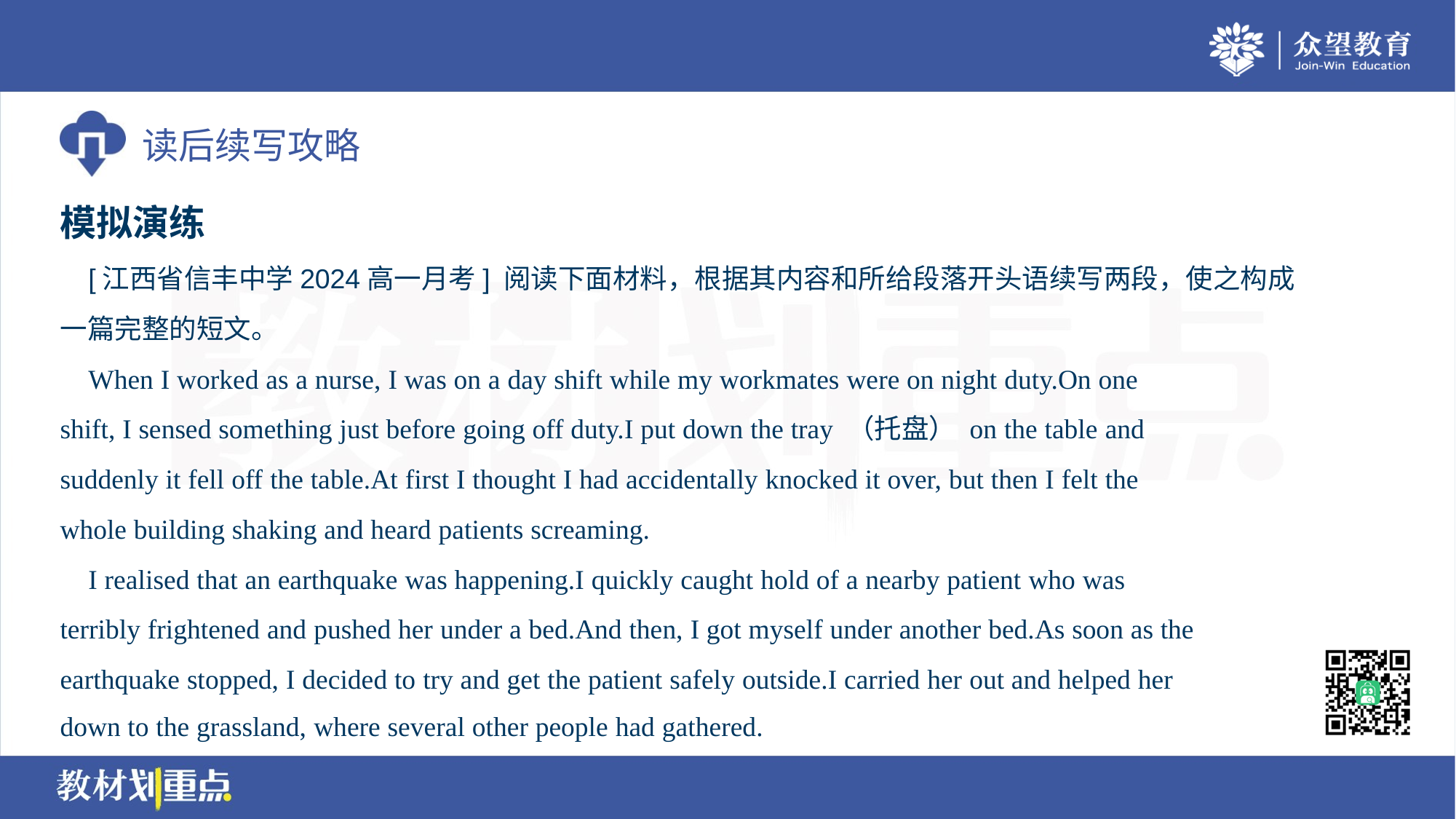

模拟演练
    [江西省信丰中学2024高一月考] 阅读下面材料，根据其内容和所给段落开头语续写两段，使之构成
一篇完整的短文。
    When I worked as a nurse, I was on a day shift while my workmates were on night duty.On one
shift, I sensed something just before going off duty.I put down the tray （托盘） on the table and
suddenly it fell off the table.At first I thought I had accidentally knocked it over, but then I felt the
whole building shaking and heard patients screaming.
    I realised that an earthquake was happening.I quickly caught hold of a nearby patient who was
terribly frightened and pushed her under a bed.And then, I got myself under another bed.As soon as the
earthquake stopped, I decided to try and get the patient safely outside.I carried her out and helped her
down to the grassland, where several other people had gathered.